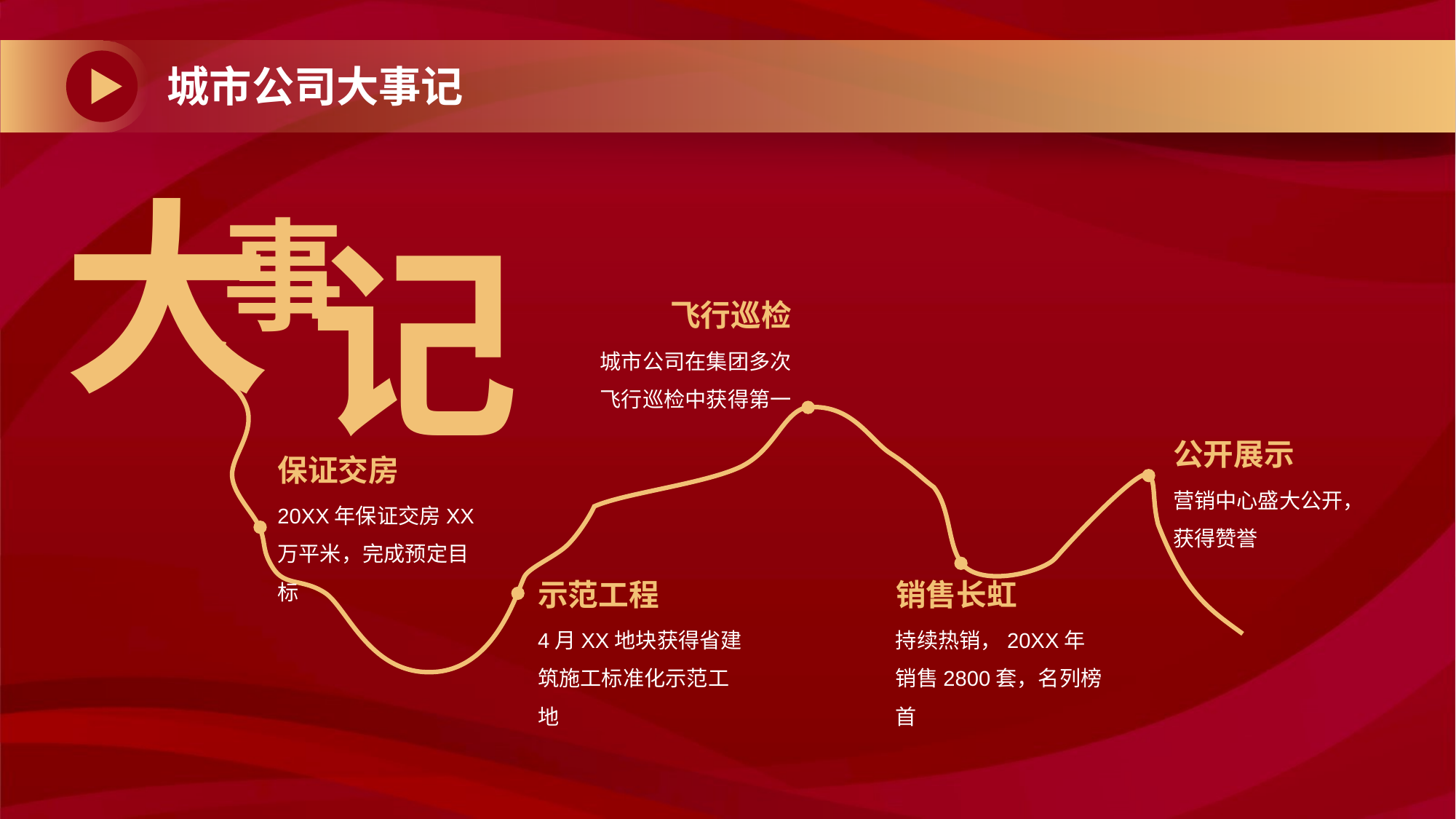

# 城市公司大事记
大
事
记
飞行巡检
城市公司在集团多次飞行巡检中获得第一

公开展示
营销中心盛大公开，获得赞誉
保证交房
20XX年保证交房XX万平米，完成预定目标

示范工程
4月XX地块获得省建筑施工标准化示范工地
销售长虹
持续热销，20XX年销售2800套，名列榜首